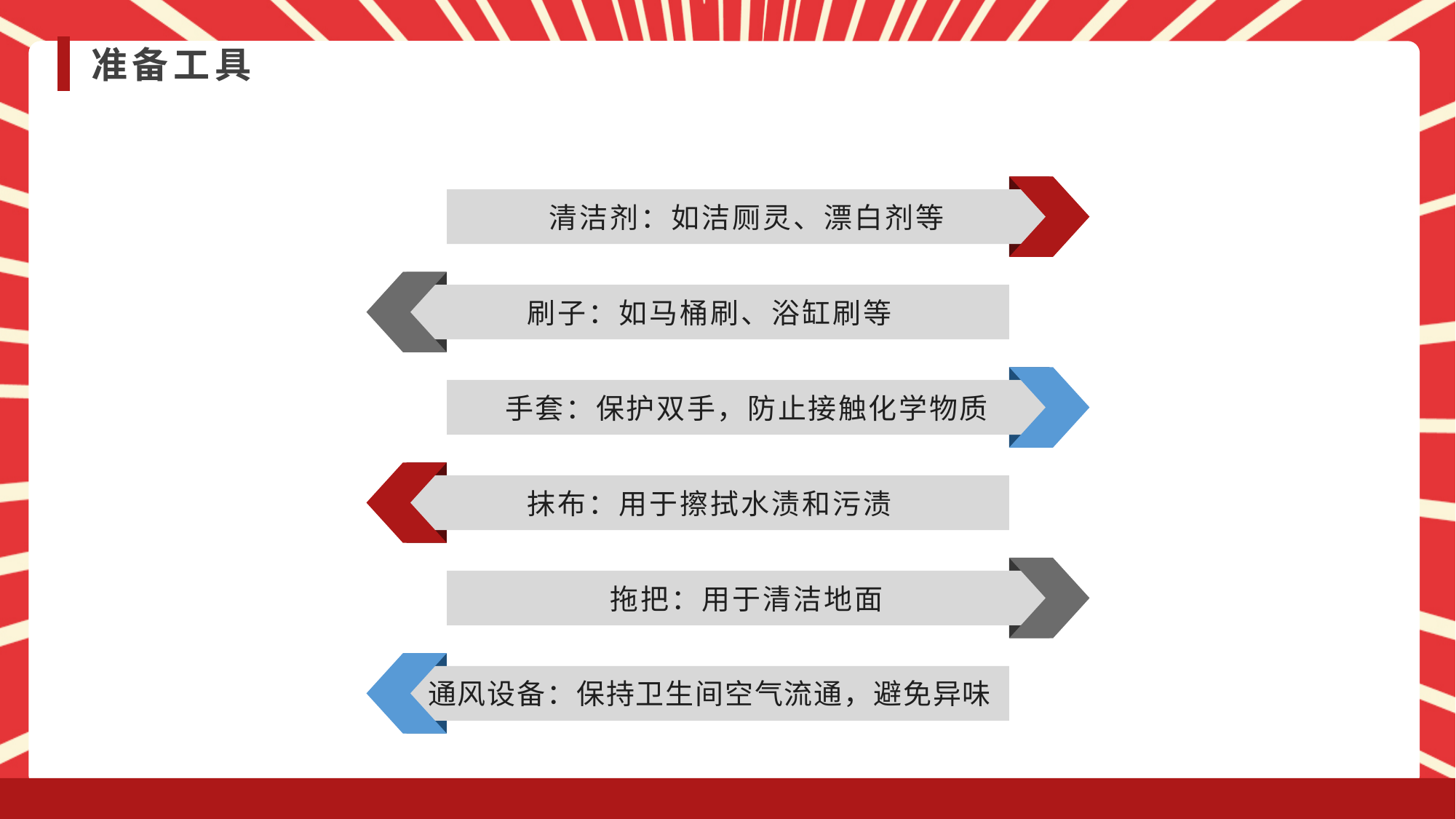

准备工具

清洁剂：如洁厕灵、漂白剂等

刷子：如马桶刷、浴缸刷等

手套：保护双手，防止接触化学物质

抹布：用于擦拭水渍和污渍

拖把：用于清洁地面

通风设备：保持卫生间空气流通，避免异味